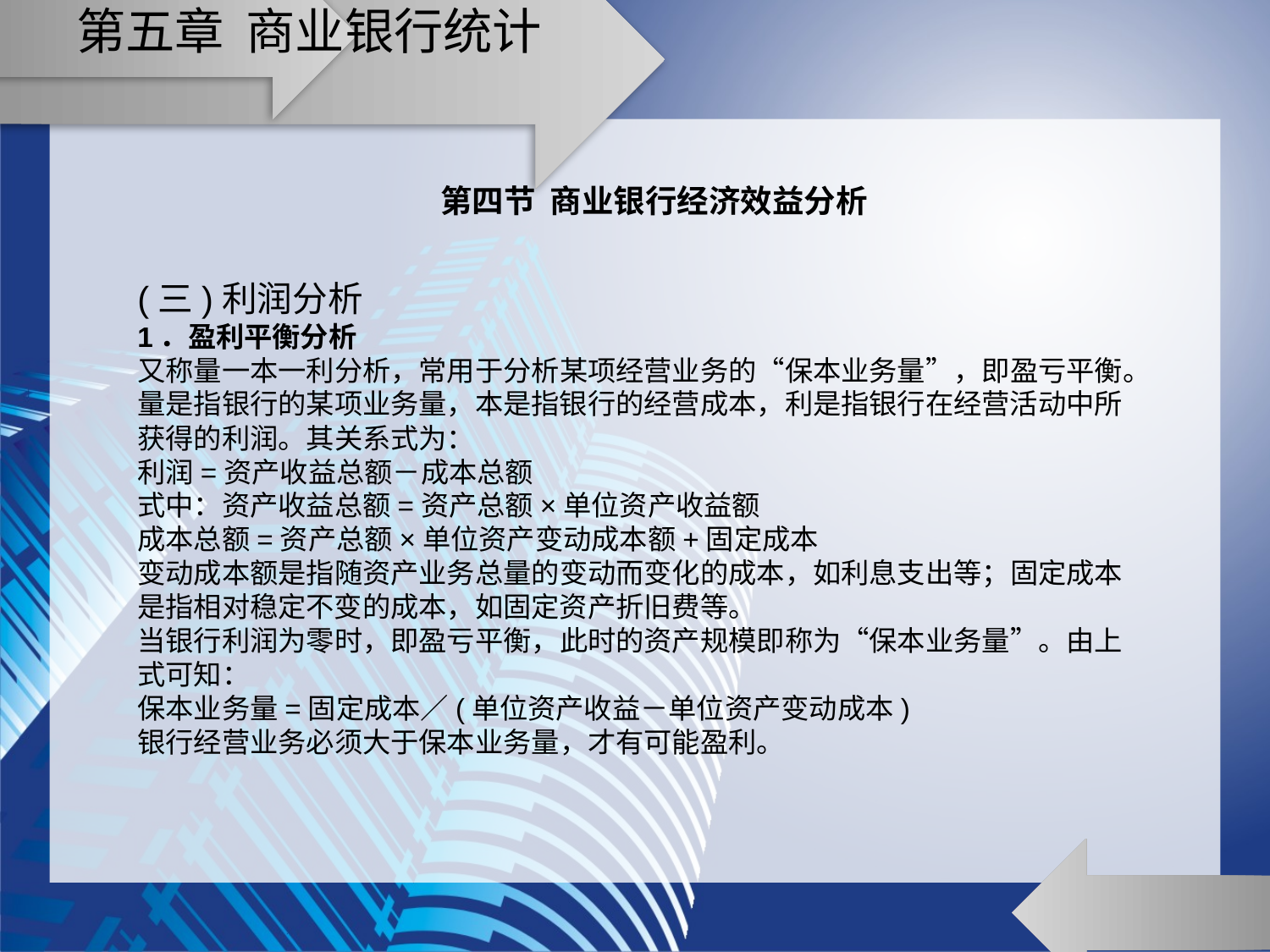

# 第五章  商业银行统计
第四节  商业银行经济效益分析
(三)利润分析
1．盈利平衡分析
又称量一本一利分析，常用于分析某项经营业务的“保本业务量”，即盈亏平衡。量是指银行的某项业务量，本是指银行的经营成本，利是指银行在经营活动中所获得的利润。其关系式为：
利润=资产收益总额－成本总额
式中：资产收益总额=资产总额×单位资产收益额
成本总额=资产总额×单位资产变动成本额+固定成本
变动成本额是指随资产业务总量的变动而变化的成本，如利息支出等；固定成本是指相对稳定不变的成本，如固定资产折旧费等。
当银行利润为零时，即盈亏平衡，此时的资产规模即称为“保本业务量”。由上式可知：
保本业务量=固定成本／(单位资产收益－单位资产变动成本)
银行经营业务必须大于保本业务量，才有可能盈利。